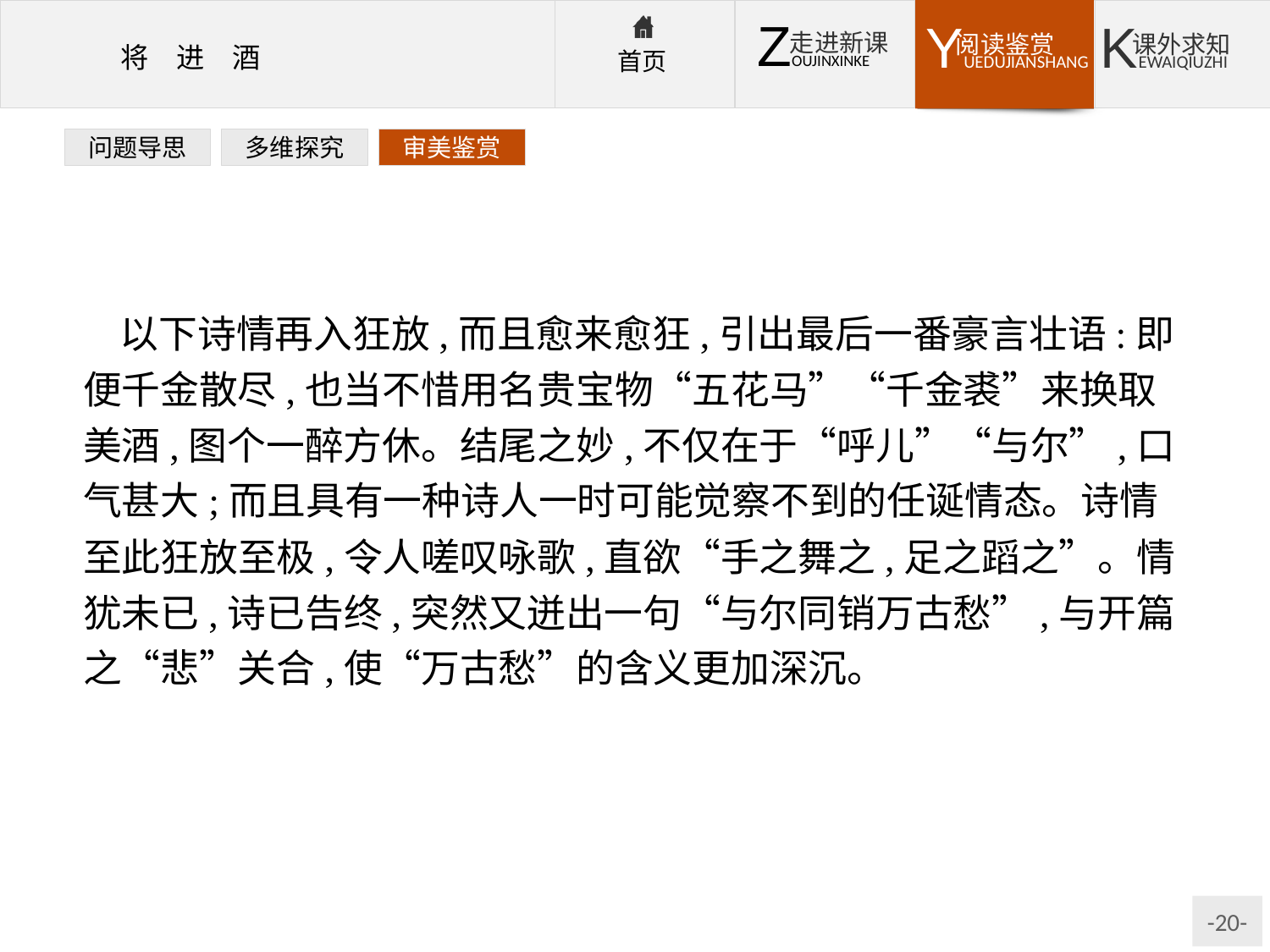

问题导思
多维探究
审美鉴赏
以下诗情再入狂放,而且愈来愈狂,引出最后一番豪言壮语:即便千金散尽,也当不惜用名贵宝物“五花马”“千金裘”来换取美酒,图个一醉方休。结尾之妙,不仅在于“呼儿”“与尔”,口气甚大;而且具有一种诗人一时可能觉察不到的任诞情态。诗情至此狂放至极,令人嗟叹咏歌,直欲“手之舞之,足之蹈之”。情犹未已,诗已告终,突然又迸出一句“与尔同销万古愁”,与开篇之“悲”关合,使“万古愁”的含义更加深沉。